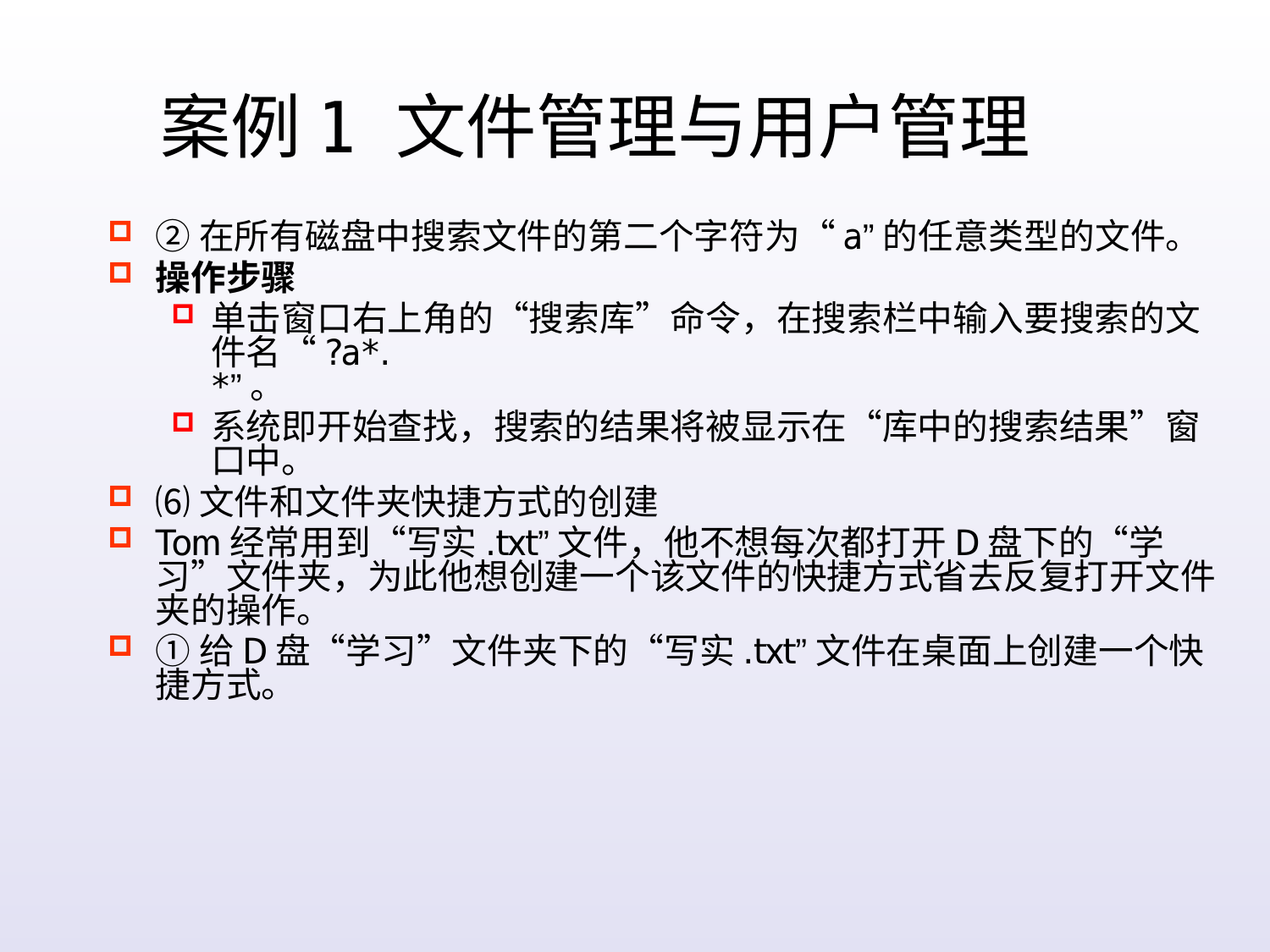

案例1 文件管理与用户管理
②在所有磁盘中搜索文件的第二个字符为“a”的任意类型的文件。
操作步骤
单击窗口右上角的“搜索库”命令，在搜索栏中输入要搜索的文件名“?a*.
*”。
系统即开始查找，搜索的结果将被显示在“库中的搜索结果”窗口中。
⑹文件和文件夹快捷方式的创建
Tom经常用到“写实.txt”文件，他不想每次都打开D盘下的“学习”文件夹，为此他想创建一个该文件的快捷方式省去反复打开文件夹的操作。
①给D盘“学习”文件夹下的“写实.txt”文件在桌面上创建一个快捷方式。